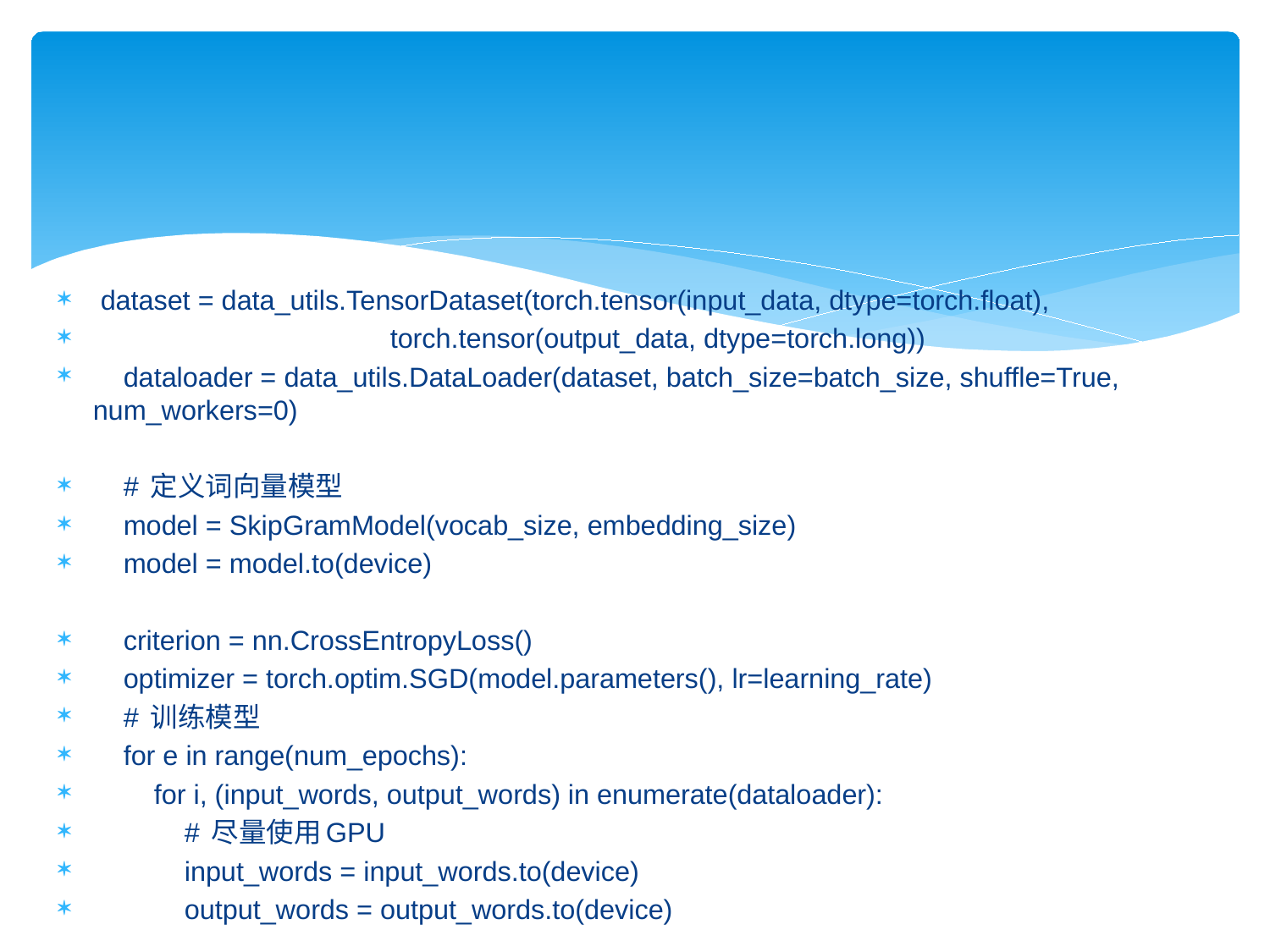

dataset = data_utils.TensorDataset(torch.tensor(input_data, dtype=torch.float),
                                       torch.tensor(output_data, dtype=torch.long))
    dataloader = data_utils.DataLoader(dataset, batch_size=batch_size, shuffle=True, num_workers=0)

    # 定义词向量模型
    model = SkipGramModel(vocab_size, embedding_size)
    model = model.to(device)

    criterion = nn.CrossEntropyLoss()
    optimizer = torch.optim.SGD(model.parameters(), lr=learning_rate)
    # 训练模型
    for e in range(num_epochs):
        for i, (input_words, output_words) in enumerate(dataloader):
            # 尽量使用GPU
            input_words = input_words.to(device)
            output_words = output_words.to(device)